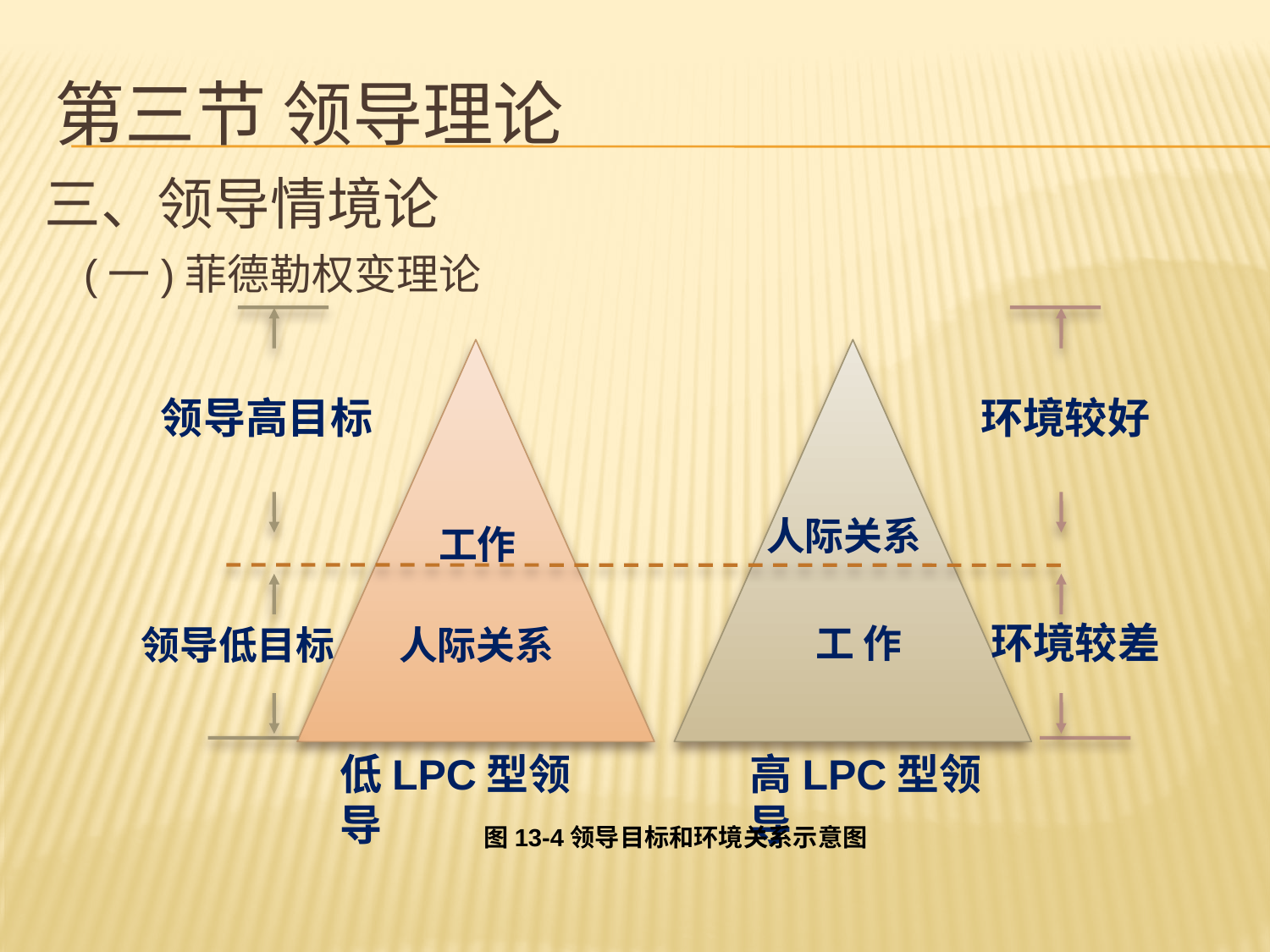

# 第三节 领导理论
三、领导情境论
   (一)菲德勒权变理论

领导高目标
环境较好
人际关系
工作
环境较差
工 作
领导低目标
人际关系
低LPC型领导
高LPC型领导
图13-4领导目标和环境关系示意图